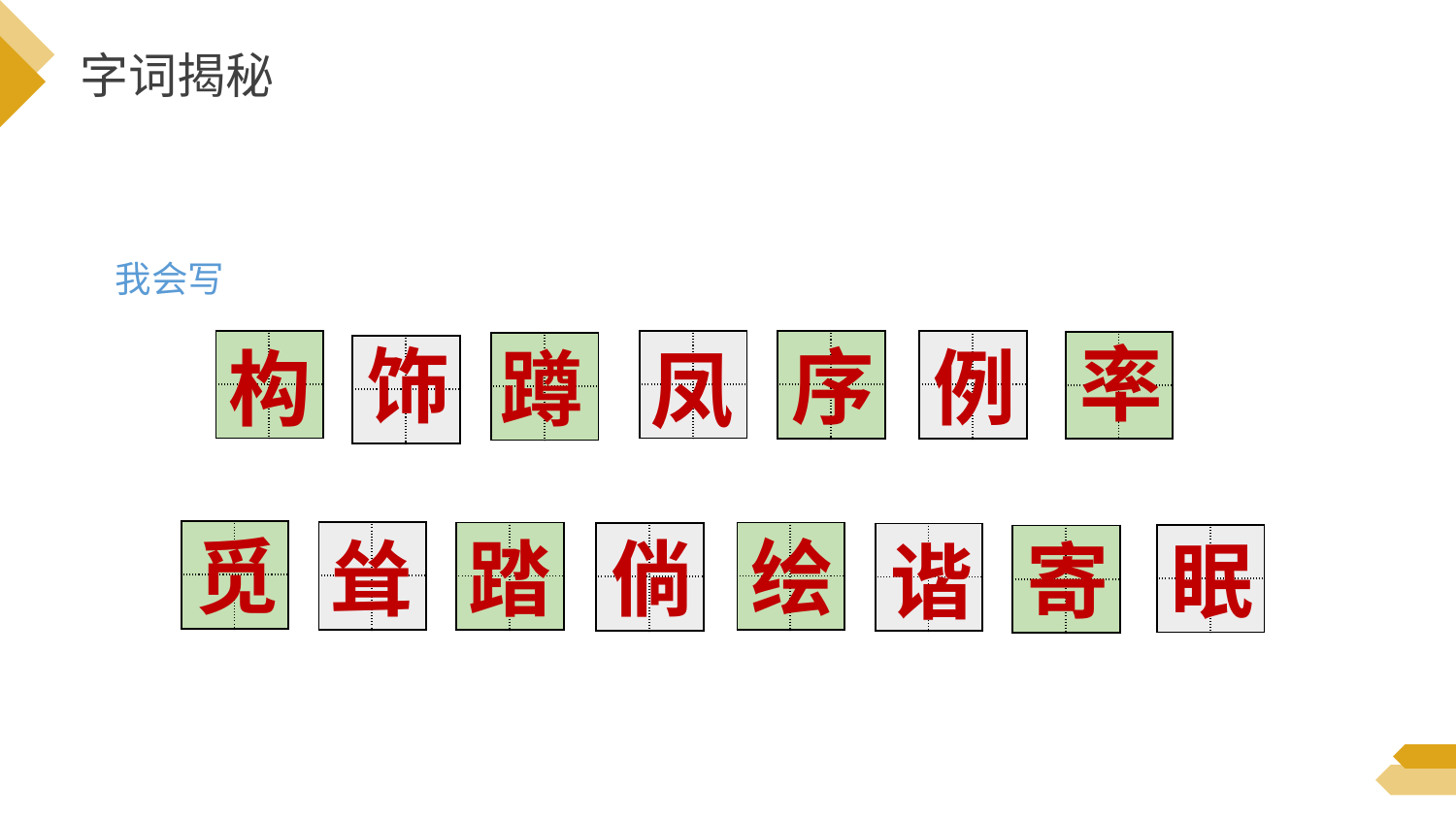

字词揭秘
我会写
率
饰
序
例
|  |  |
| --- | --- |
|  |  |
|  |  |
| --- | --- |
|  |  |
|  |  |
| --- | --- |
|  |  |
|  |  |
| --- | --- |
|  |  |
构
|  |  |
| --- | --- |
|  |  |
蹲
|  |  |
| --- | --- |
|  |  |
凤
|  |  |
| --- | --- |
|  |  |
觅
绘
耸
|  |  |
| --- | --- |
|  |  |
踏
倘
|  |  |
| --- | --- |
|  |  |
|  |  |
| --- | --- |
|  |  |
|  |  |
| --- | --- |
|  |  |
|  |  |
| --- | --- |
|  |  |
眠
寄
|  |  |
| --- | --- |
|  |  |
谐
|  |  |
| --- | --- |
|  |  |
|  |  |
| --- | --- |
|  |  |